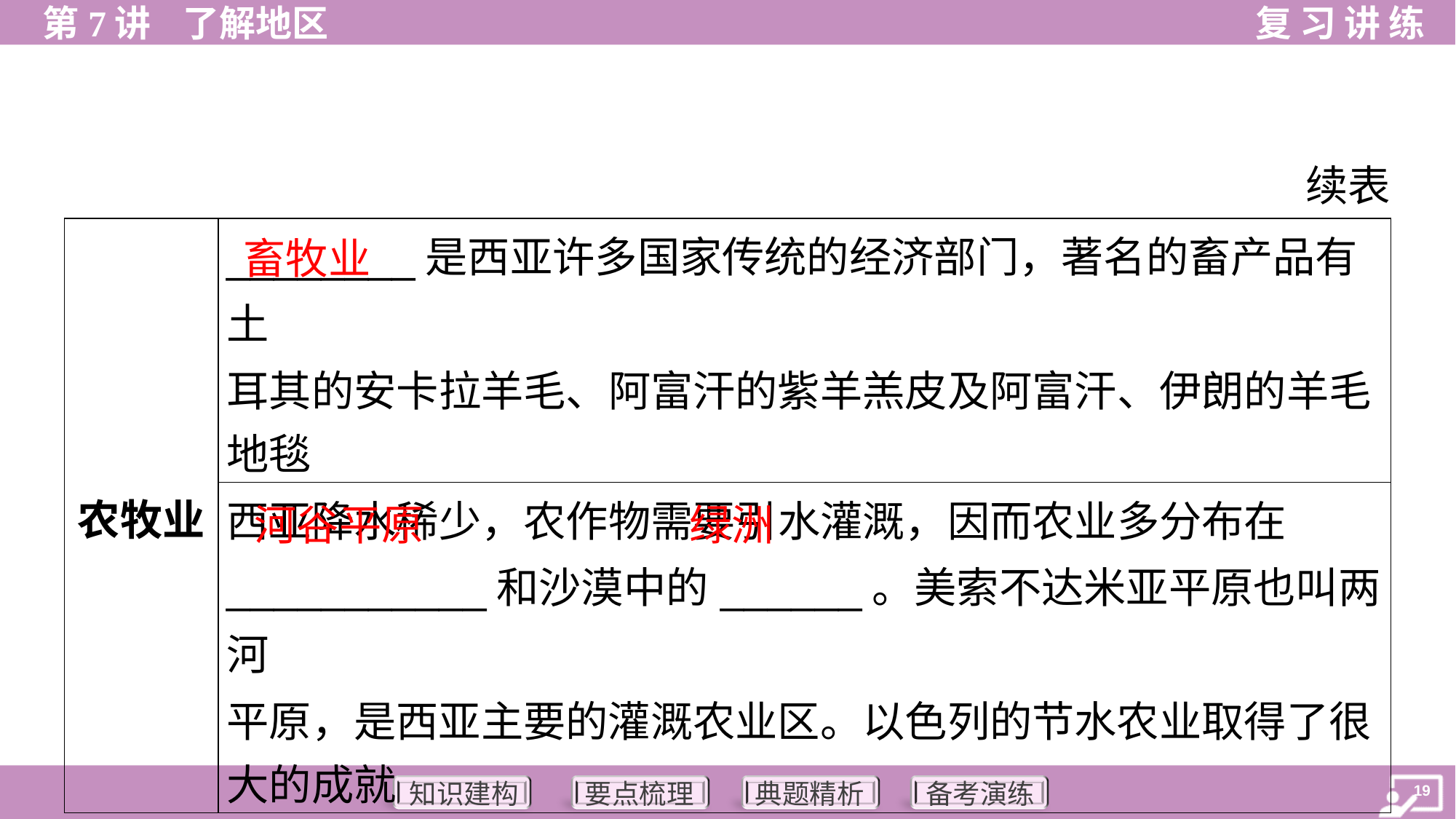

续表
| 农牧业 | \_\_\_\_\_\_\_\_是西亚许多国家传统的经济部门，著名的畜产品有土 耳其的安卡拉羊毛、阿富汗的紫羊羔皮及阿富汗、伊朗的羊毛 地毯 |
| --- | --- |
|  | 西亚降水稀少，农作物需要引水灌溉，因而农业多分布在 \_\_\_\_\_\_\_\_\_\_\_和沙漠中的\_\_\_\_\_\_。美索不达米亚平原也叫两河 平原，是西亚主要的灌溉农业区。以色列的节水农业取得了很 大的成就 |
畜牧业
河谷平原
绿洲